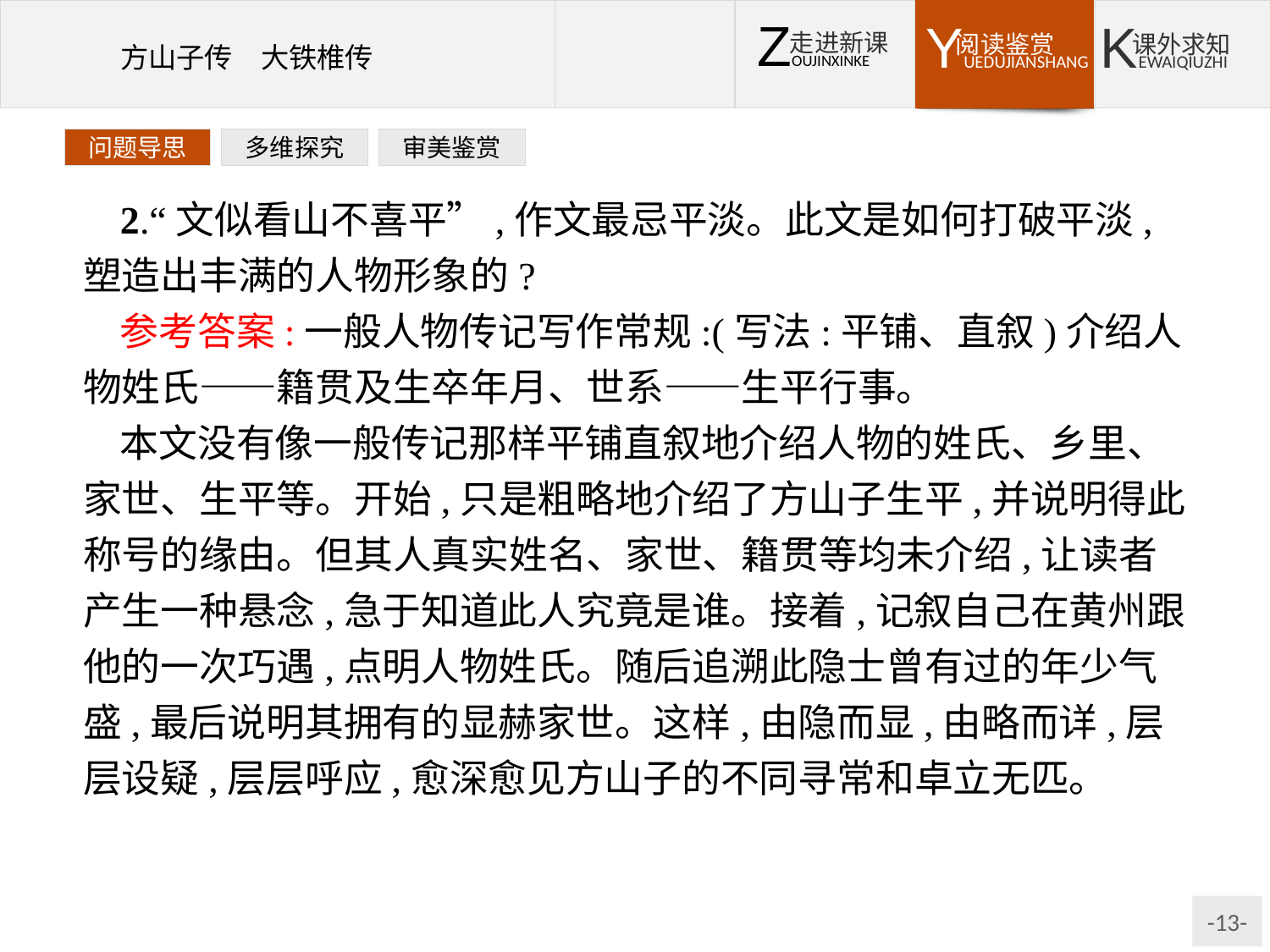

问题导思
多维探究
审美鉴赏
2.“文似看山不喜平”,作文最忌平淡。此文是如何打破平淡,塑造出丰满的人物形象的?
参考答案:一般人物传记写作常规:(写法:平铺、直叙)介绍人物姓氏——籍贯及生卒年月、世系——生平行事。
本文没有像一般传记那样平铺直叙地介绍人物的姓氏、乡里、家世、生平等。开始,只是粗略地介绍了方山子生平,并说明得此称号的缘由。但其人真实姓名、家世、籍贯等均未介绍,让读者产生一种悬念,急于知道此人究竟是谁。接着,记叙自己在黄州跟他的一次巧遇,点明人物姓氏。随后追溯此隐士曾有过的年少气盛,最后说明其拥有的显赫家世。这样,由隐而显,由略而详,层层设疑,层层呼应,愈深愈见方山子的不同寻常和卓立无匹。